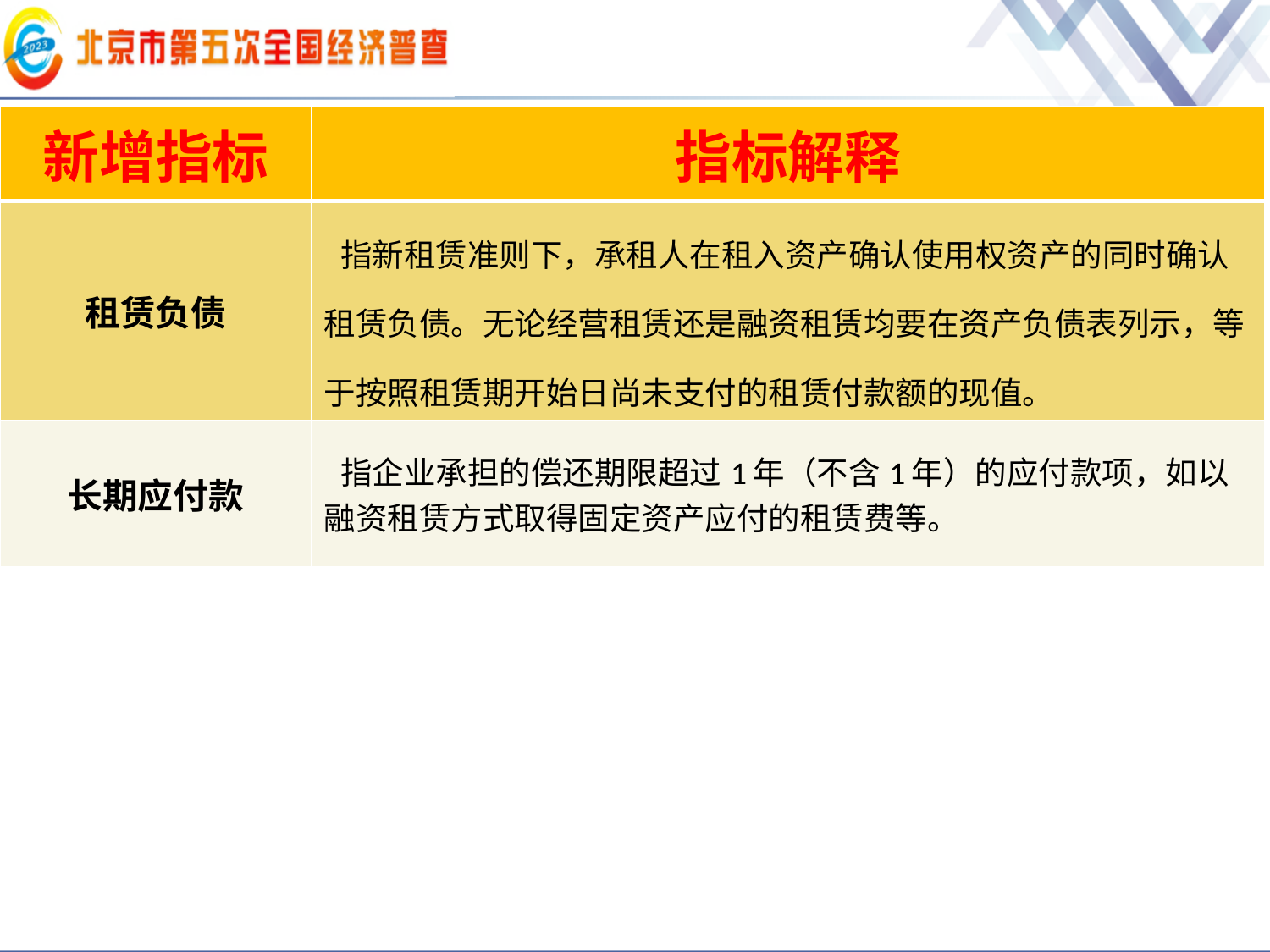

| 新增指标 | 指标解释 |
| --- | --- |
| 租赁负债 | 指新租赁准则下，承租人在租入资产确认使用权资产的同时确认租赁负债。无论经营租赁还是融资租赁均要在资产负债表列示，等于按照租赁期开始日尚未支付的租赁付款额的现值。 |
| 长期应付款 | 指企业承担的偿还期限超过1年（不含1年）的应付款项，如以融资租赁方式取得固定资产应付的租赁费等。 |
新增指标及其解释